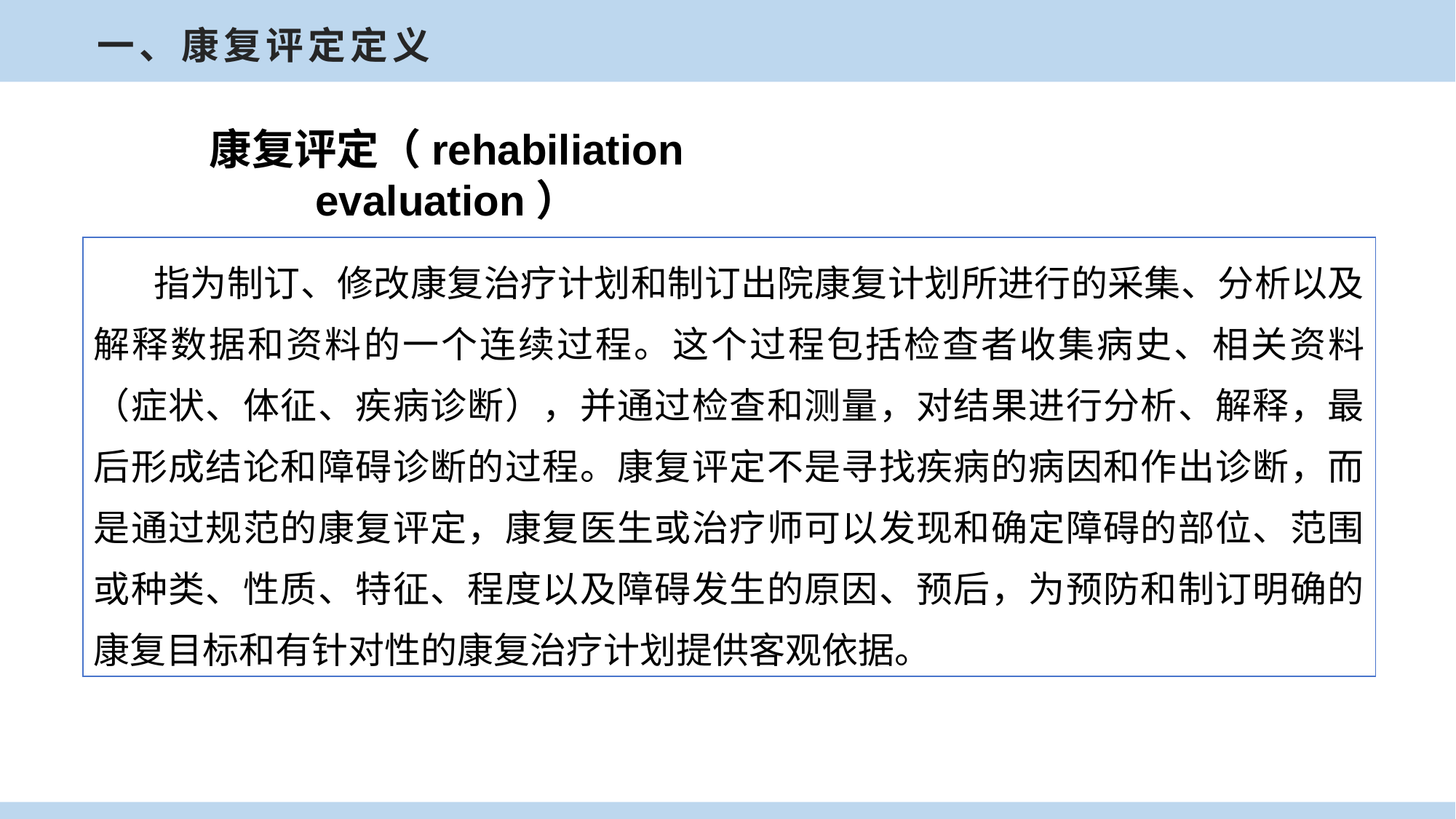

一、康复评定定义
康复评定（rehabiliation evaluation）
指为制订、修改康复治疗计划和制订出院康复计划所进行的采集、分析以及解释数据和资料的一个连续过程。这个过程包括检查者收集病史、相关资料（症状、体征、疾病诊断），并通过检查和测量，对结果进行分析、解释，最后形成结论和障碍诊断的过程。康复评定不是寻找疾病的病因和作出诊断，而是通过规范的康复评定，康复医生或治疗师可以发现和确定障碍的部位、范围或种类、性质、特征、程度以及障碍发生的原因、预后，为预防和制订明确的康复目标和有针对性的康复治疗计划提供客观依据。